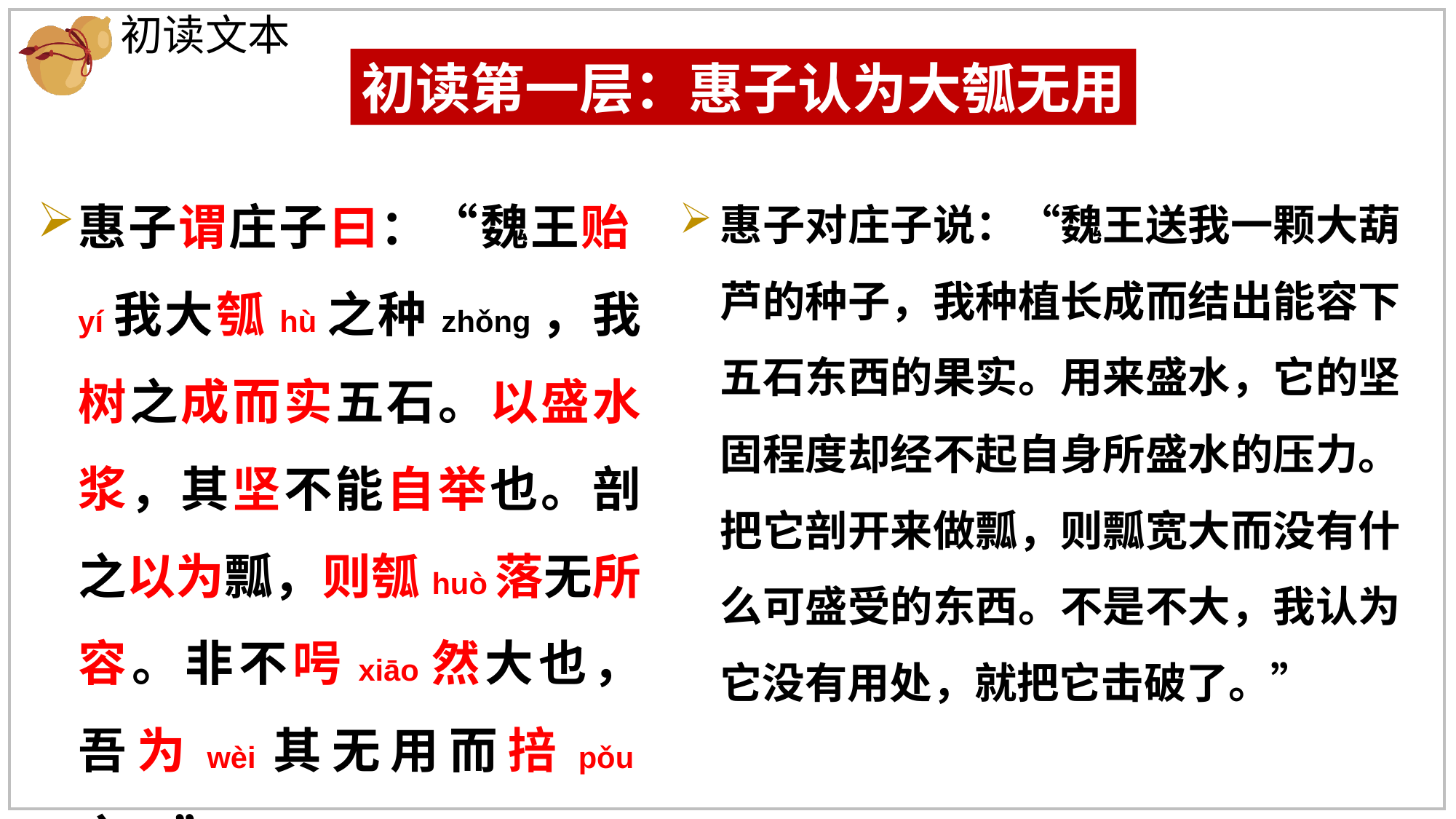

初读文本
初读第一层：惠子认为大瓠无用
惠子谓庄子曰：“魏王贻yí我大瓠hù之种zhǒng，我树之成而实五石。以盛水浆，其坚不能自举也。剖之以为瓢，则瓠huò落无所容。非不呺xiāo然大也，吾为wèi其无用而掊pǒu之。”

惠子对庄子说：“魏王送我一颗大葫芦的种子，我种植长成而结出能容下五石东西的果实。用来盛水，它的坚固程度却经不起自身所盛水的压力。把它剖开来做瓢，则瓢宽大而没有什么可盛受的东西。不是不大，我认为它没有用处，就把它击破了。”